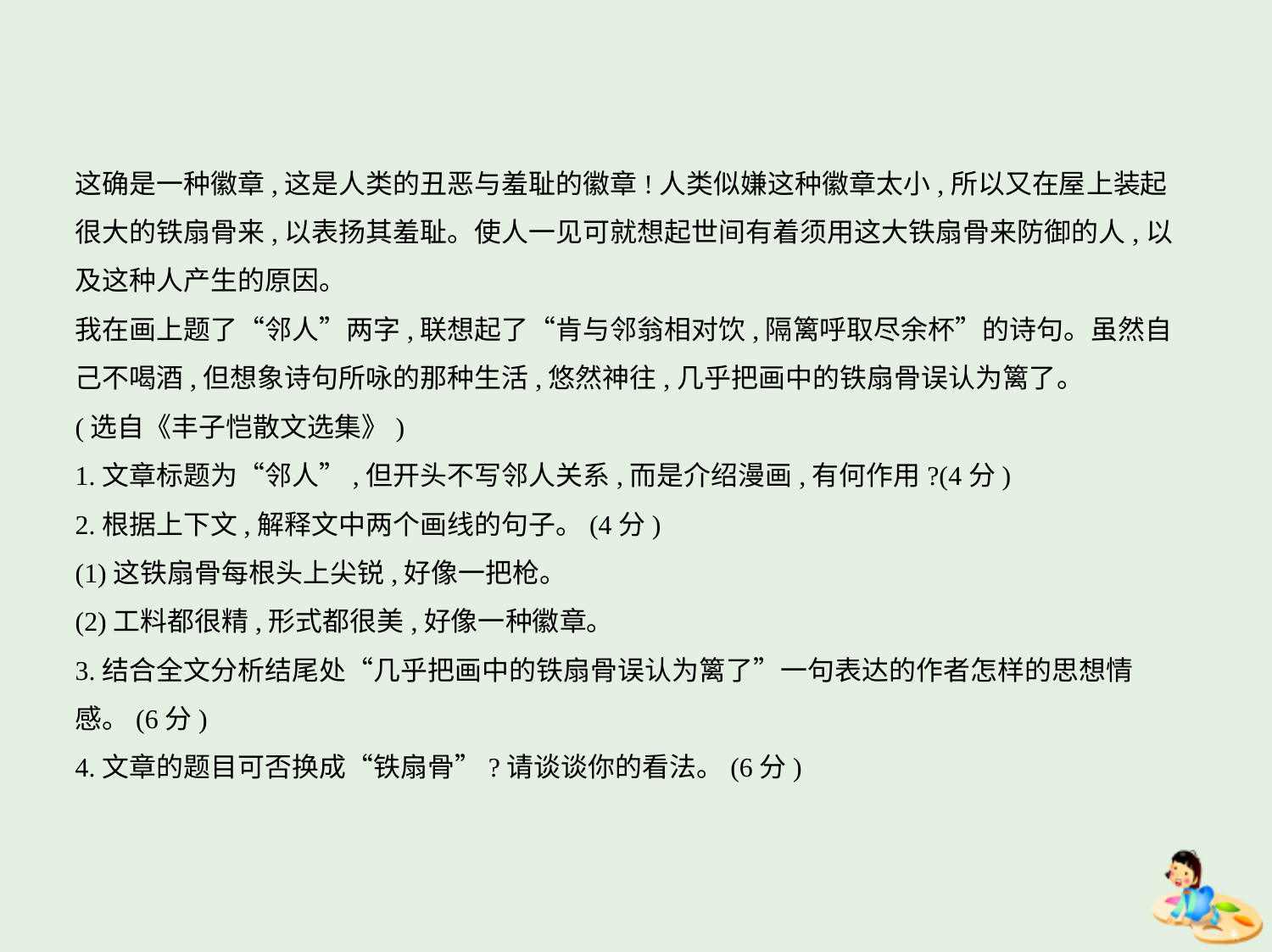

这确是一种徽章,这是人类的丑恶与羞耻的徽章!人类似嫌这种徽章太小,所以又在屋上装起
很大的铁扇骨来,以表扬其羞耻。使人一见可就想起世间有着须用这大铁扇骨来防御的人,以
及这种人产生的原因。
我在画上题了“邻人”两字,联想起了“肯与邻翁相对饮,隔篱呼取尽余杯”的诗句。虽然自
己不喝酒,但想象诗句所咏的那种生活,悠然神往,几乎把画中的铁扇骨误认为篱了。
(选自《丰子恺散文选集》)
1.文章标题为“邻人”,但开头不写邻人关系,而是介绍漫画,有何作用?(4分)
2.根据上下文,解释文中两个画线的句子。(4分)
(1)这铁扇骨每根头上尖锐,好像一把枪。
(2)工料都很精,形式都很美,好像一种徽章。
3.结合全文分析结尾处“几乎把画中的铁扇骨误认为篱了”一句表达的作者怎样的思想情
感。(6分)
4.文章的题目可否换成“铁扇骨”?请谈谈你的看法。(6分)